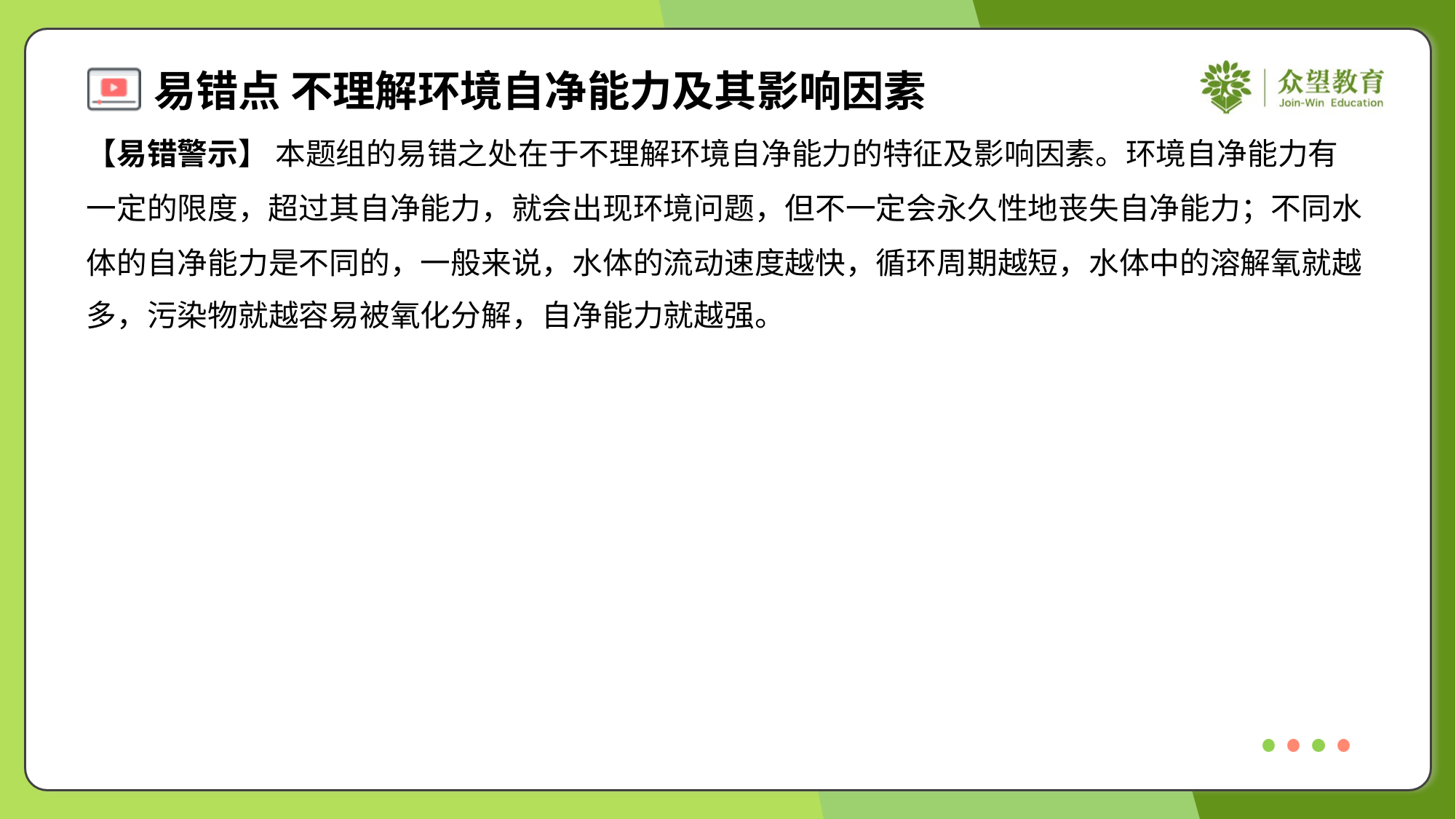

【易错警示】 本题组的易错之处在于不理解环境自净能力的特征及影响因素。环境自净能力有
一定的限度，超过其自净能力，就会出现环境问题，但不一定会永久性地丧失自净能力；不同水
体的自净能力是不同的，一般来说，水体的流动速度越快，循环周期越短，水体中的溶解氧就越
多，污染物就越容易被氧化分解，自净能力就越强。